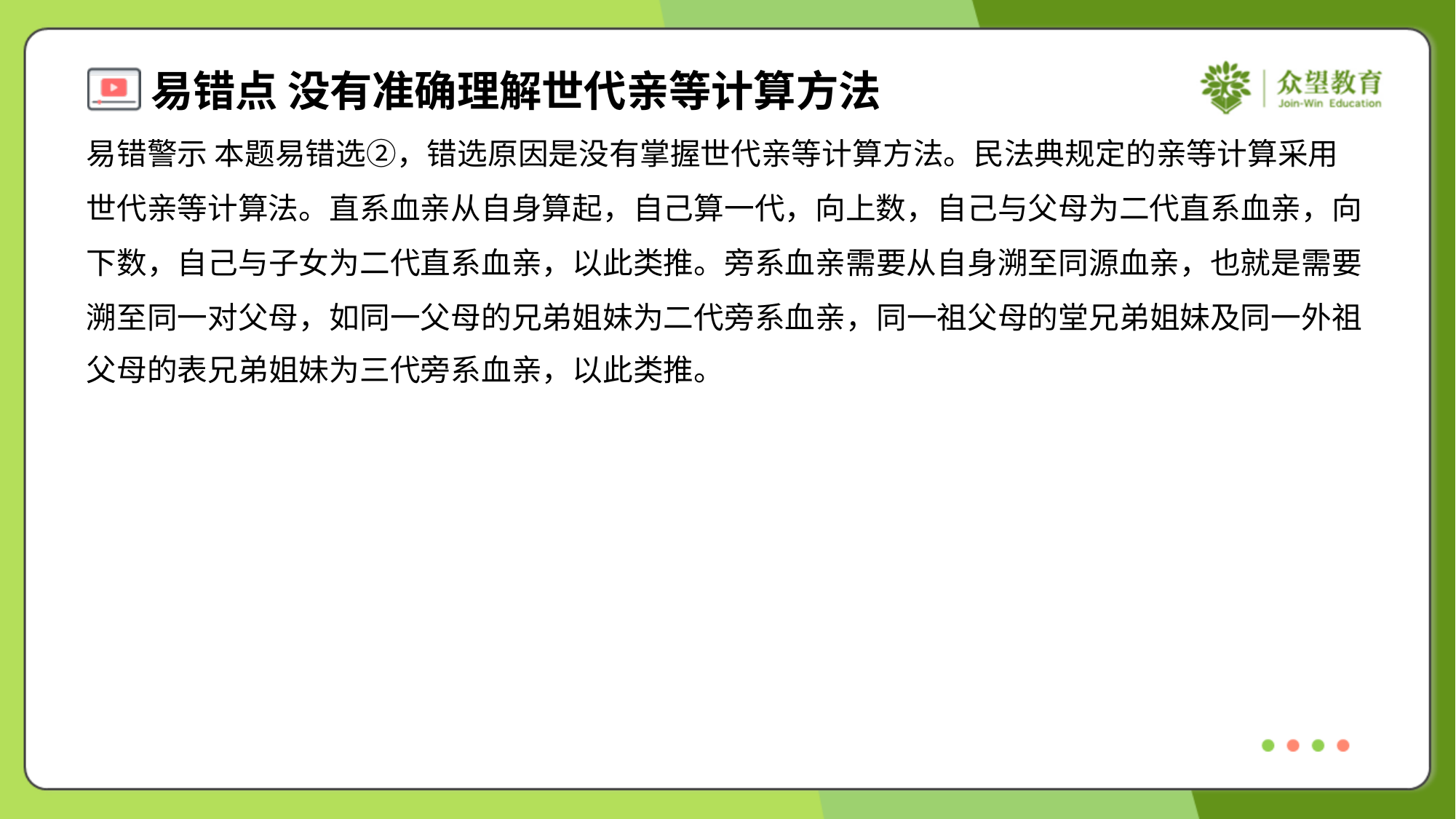

易错警示 本题易错选②，错选原因是没有掌握世代亲等计算方法。民法典规定的亲等计算采用
世代亲等计算法。直系血亲从自身算起，自己算一代，向上数，自己与父母为二代直系血亲，向
下数，自己与子女为二代直系血亲，以此类推。旁系血亲需要从自身溯至同源血亲，也就是需要
溯至同一对父母，如同一父母的兄弟姐妹为二代旁系血亲，同一祖父母的堂兄弟姐妹及同一外祖
父母的表兄弟姐妹为三代旁系血亲，以此类推。